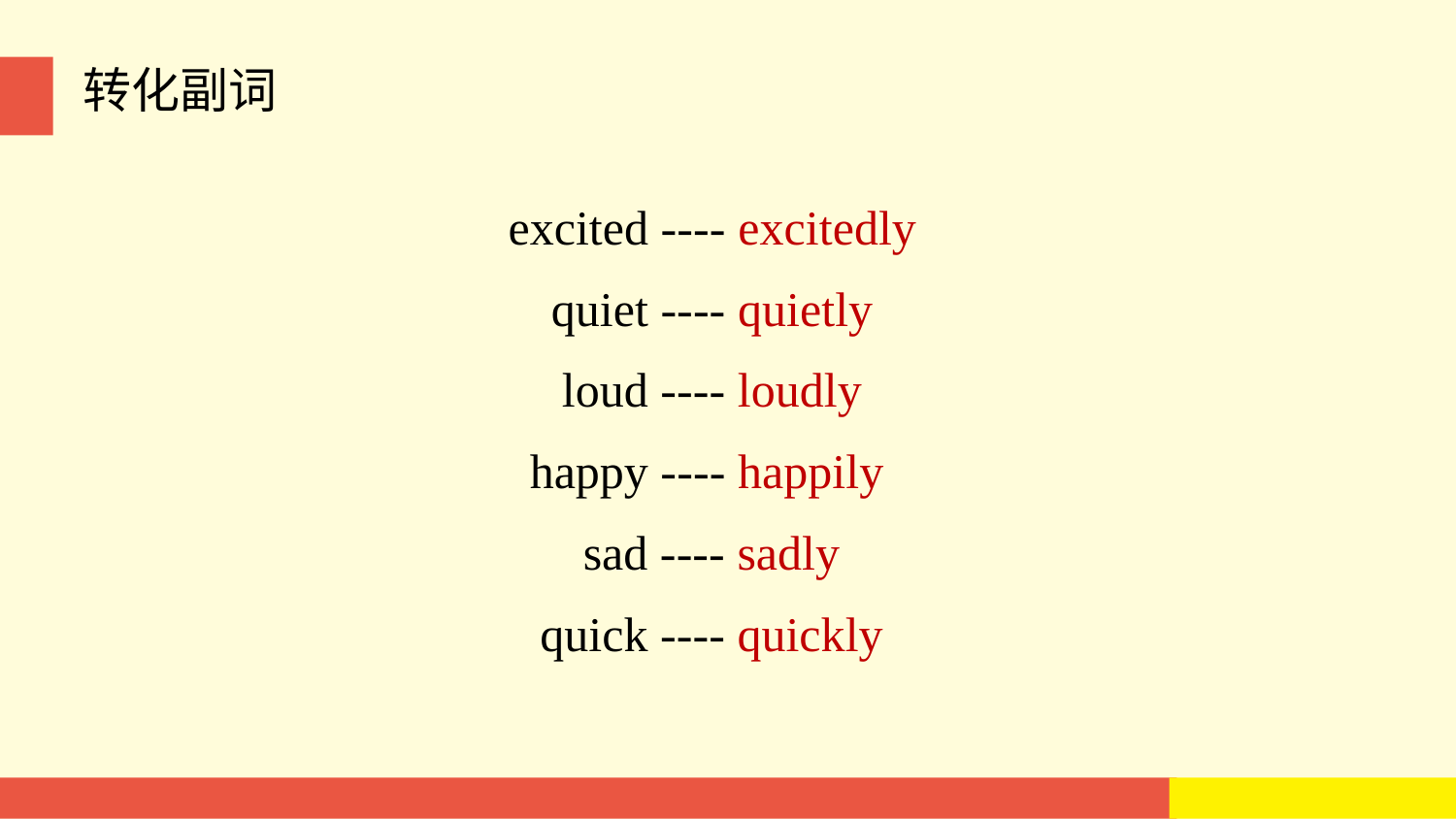

转化副词
excited ---- excitedly
quiet ---- quietly
loud ---- loudly
happy ---- happily
sad ---- sadly
quick ---- quickly